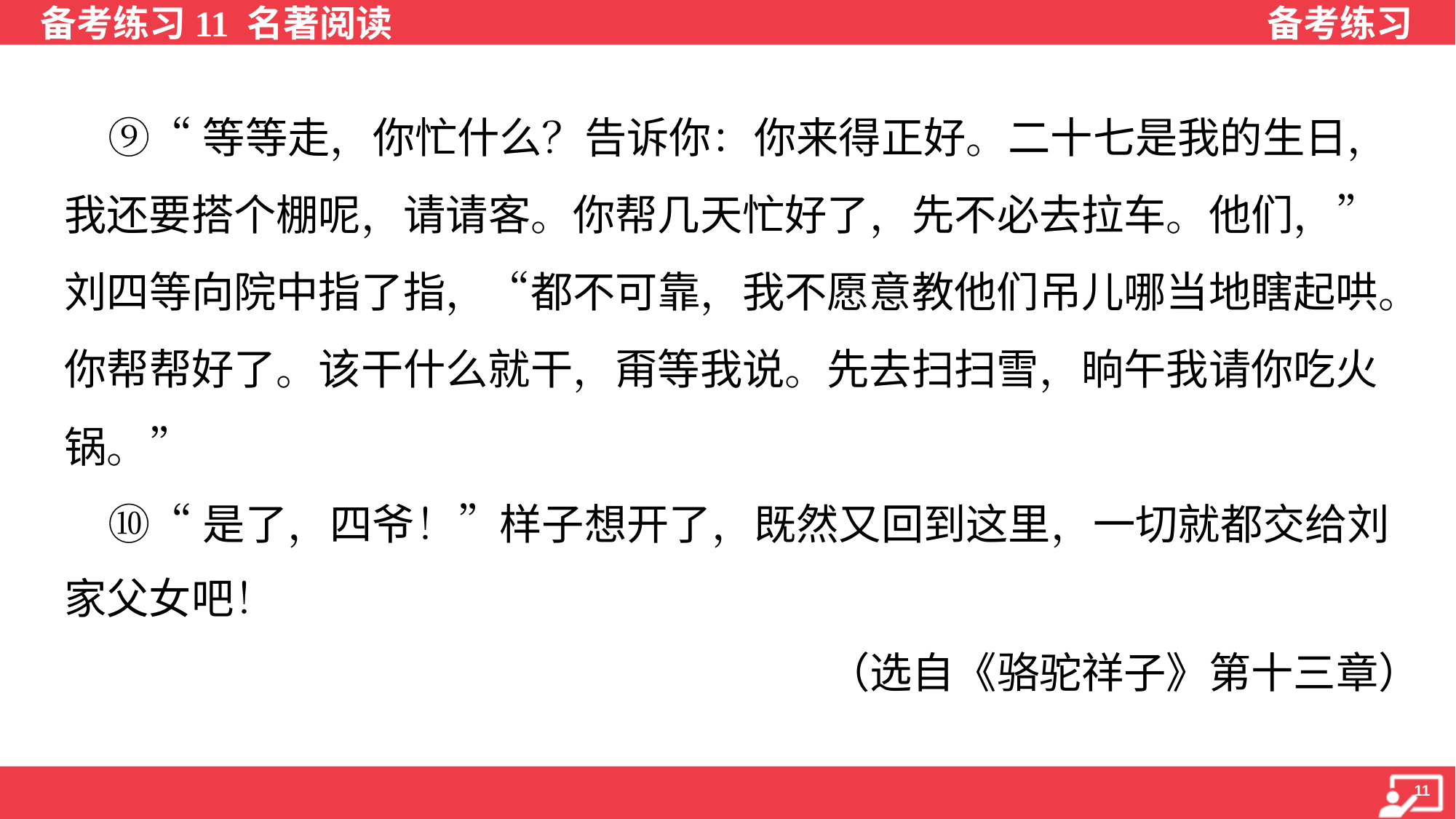

⑨“等等走，你忙什么？告诉你：你来得正好。二十七是我的生日，
我还要搭个棚呢，请请客。你帮几天忙好了，先不必去拉车。他们，”
刘四等向院中指了指，“都不可靠，我不愿意教他们吊儿哪当地瞎起哄。
你帮帮好了。该干什么就干，甭等我说。先去扫扫雪，晌午我请你吃火
锅。”
    ⑩“是了，四爷！”样子想开了，既然又回到这里，一切就都交给刘
家父女吧！
（选自《骆驼祥子》第十三章）